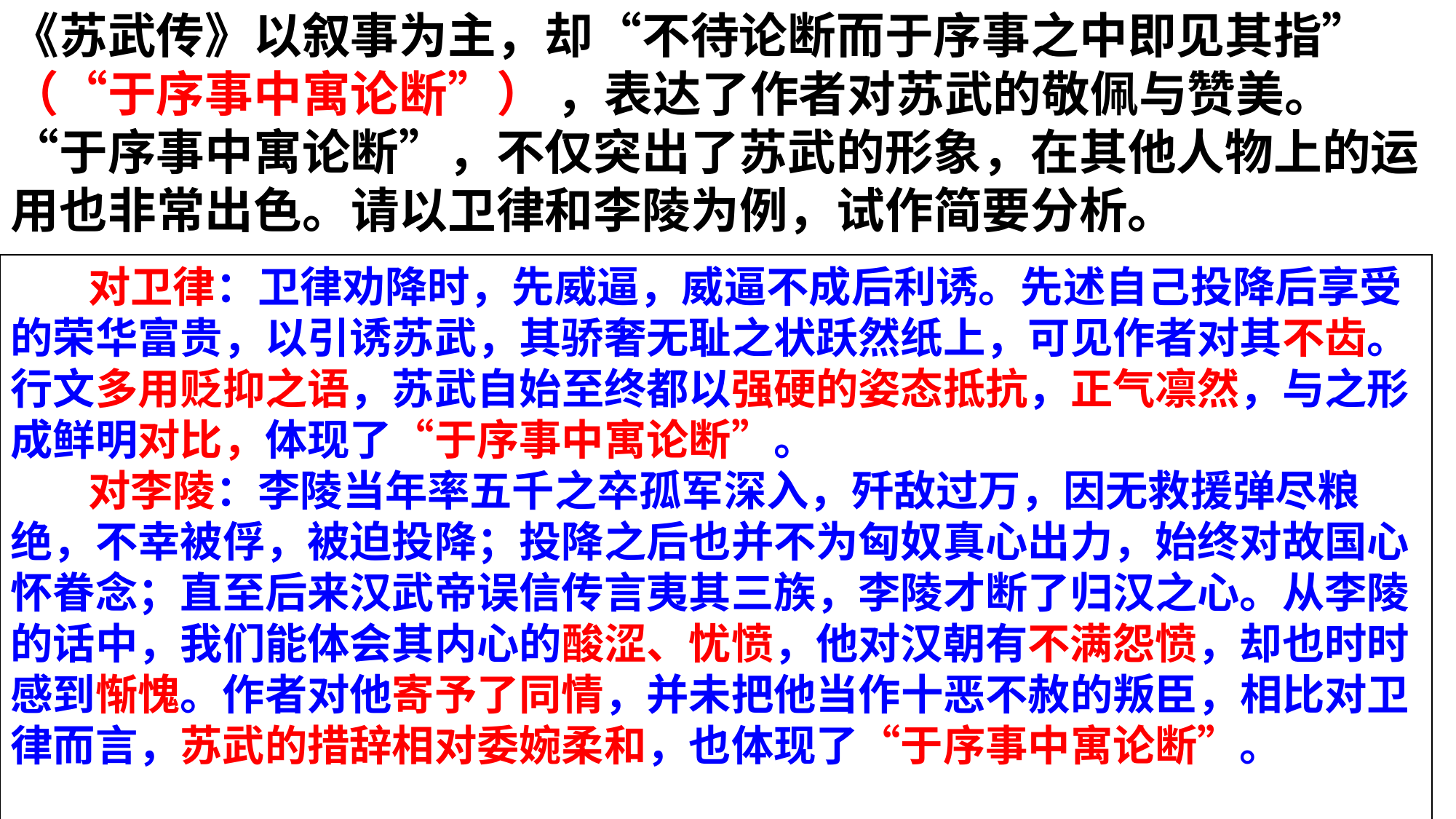

《苏武传》以叙事为主，却“不待论断而于序事之中即见其指”（“于序事中寓论断”） ，表达了作者对苏武的敬佩与赞美。“于序事中寓论断”，不仅突出了苏武的形象，在其他人物上的运用也非常出色。请以卫律和李陵为例，试作简要分析。
       对卫律：卫律劝降时，先威逼，威逼不成后利诱。先述自己投降后享受的荣华富贵，以引诱苏武，其骄奢无耻之状跃然纸上，可见作者对其不齿。行文多用贬抑之语，苏武自始至终都以强硬的姿态抵抗，正气凛然，与之形成鲜明对比，体现了“于序事中寓论断”。
       对李陵：李陵当年率五千之卒孤军深入，歼敌过万，因无救援弹尽粮绝，不幸被俘，被迫投降；投降之后也并不为匈奴真心出力，始终对故国心怀眷念；直至后来汉武帝误信传言夷其三族，李陵才断了归汉之心。从李陵的话中，我们能体会其内心的酸涩、忧愤，他对汉朝有不满怨愤，却也时时感到惭愧。作者对他寄予了同情，并未把他当作十恶不赦的叛臣，相比对卫律而言，苏武的措辞相对委婉柔和，也体现了“于序事中寓论断”。